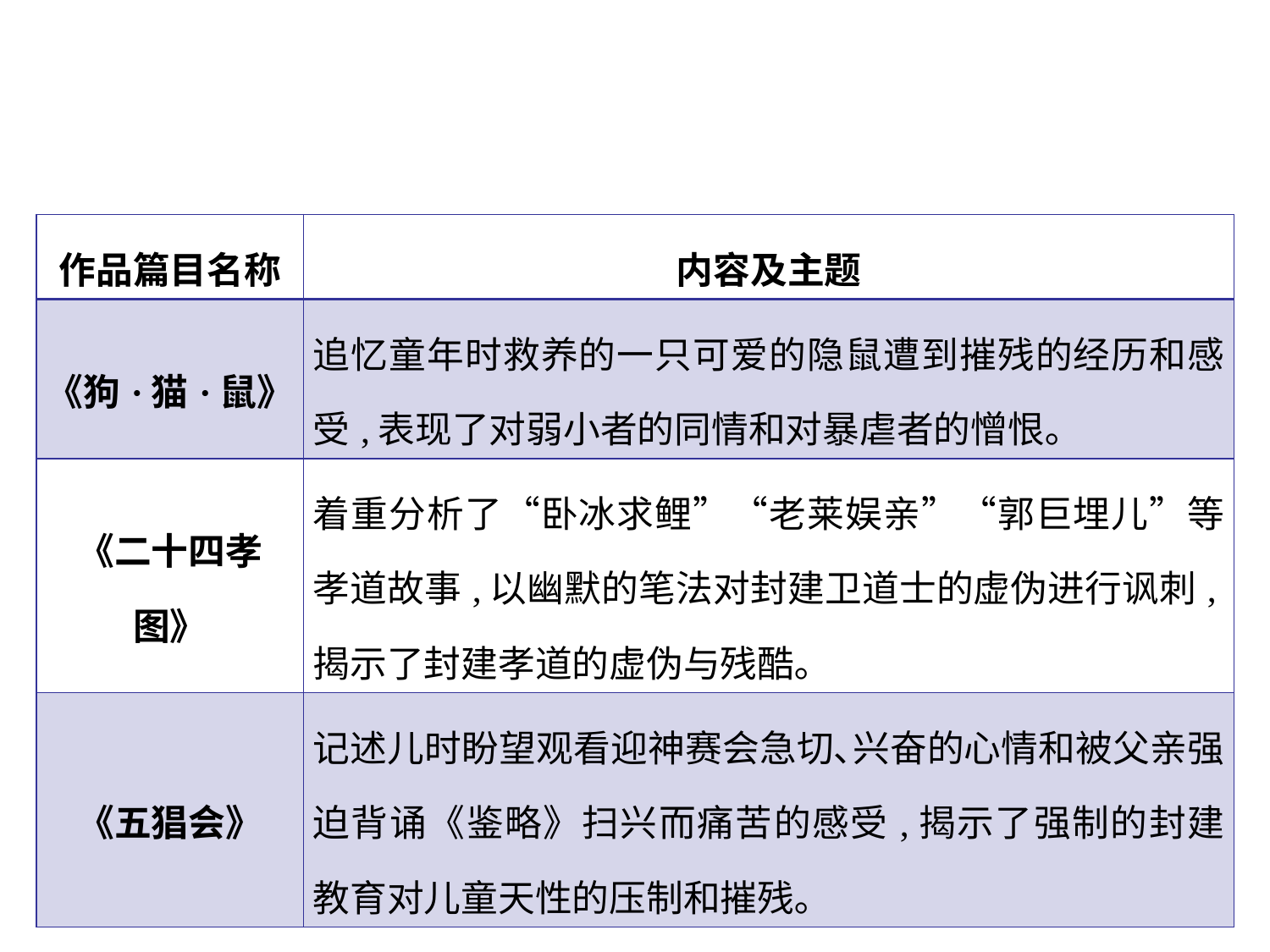

| 作品篇目名称 | 内容及主题 |
| --- | --- |
| 《狗·猫·鼠》 | 追忆童年时救养的一只可爱的隐鼠遭到摧残的经历和感受,表现了对弱小者的同情和对暴虐者的憎恨｡ |
| 《二十四孝图》 | 着重分析了“卧冰求鲤”“老莱娱亲”“郭巨埋儿”等孝道故事,以幽默的笔法对封建卫道士的虚伪进行讽刺,揭示了封建孝道的虚伪与残酷｡ |
| 《五猖会》 | 记述儿时盼望观看迎神赛会急切､兴奋的心情和被父亲强迫背诵《鉴略》扫兴而痛苦的感受,揭示了强制的封建教育对儿童天性的压制和摧残｡ |